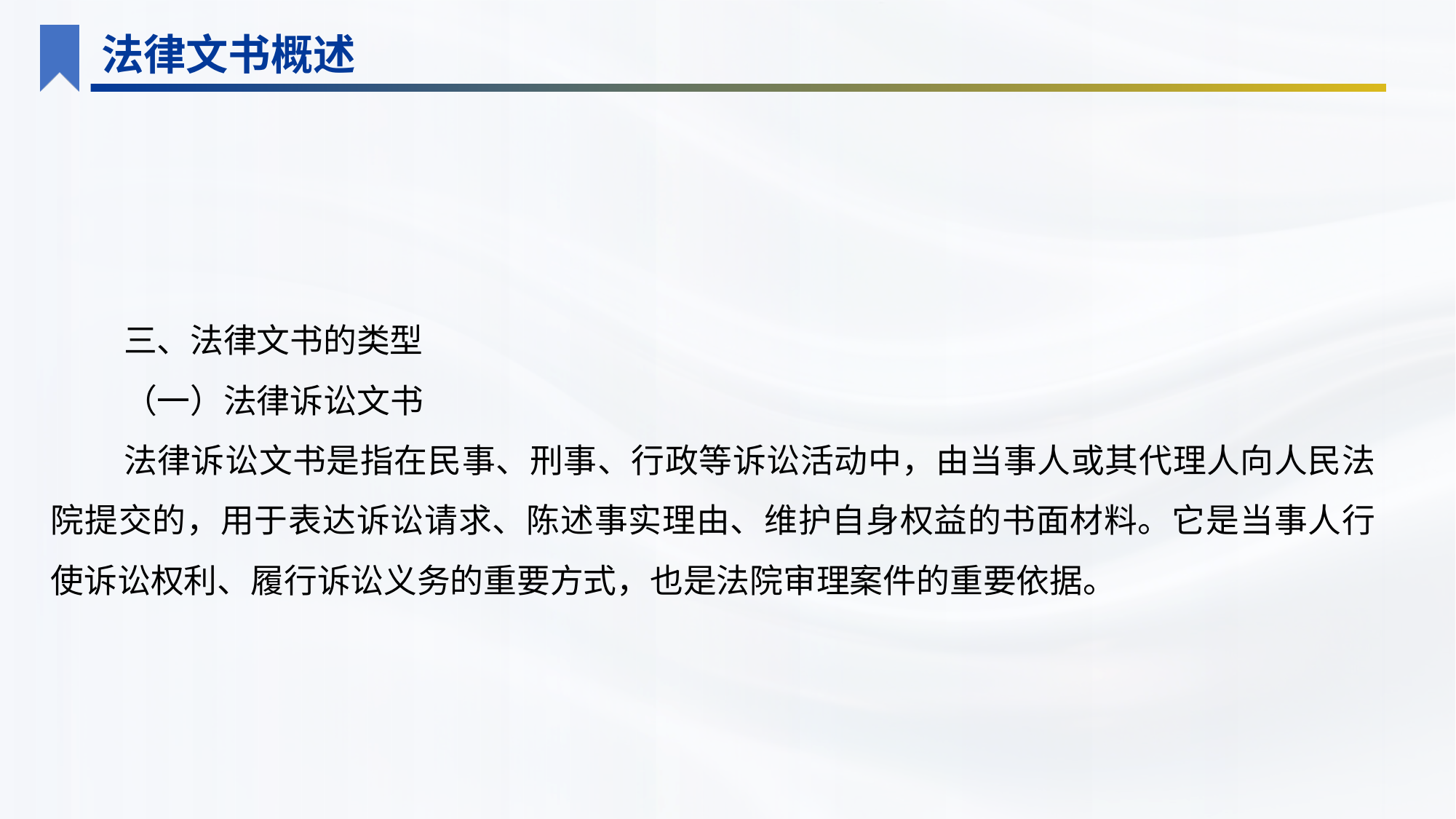

法律文书概述
三、法律文书的类型
（一）法律诉讼文书
法律诉讼文书是指在民事、刑事、行政等诉讼活动中，由当事人或其代理人向人民法院提交的，用于表达诉讼请求、陈述事实理由、维护自身权益的书面材料。它是当事人行使诉讼权利、履行诉讼义务的重要方式，也是法院审理案件的重要依据。